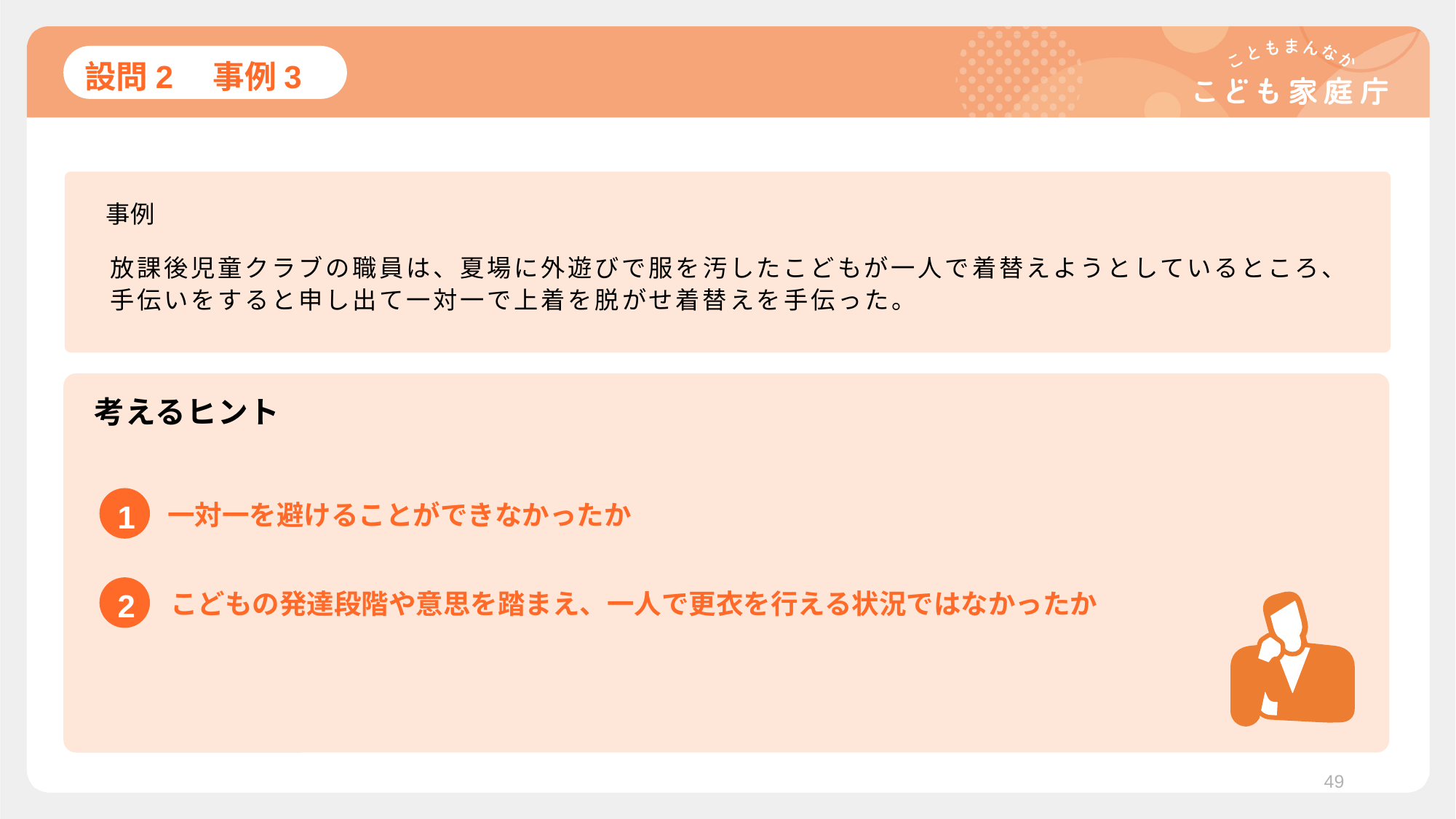

# 設問2　事例3

事例
放課後児童クラブの職員は、夏場に外遊びで服を汚したこどもが一人で着替えようとしているところ、手伝いをすると申し出て一対一で上着を脱がせ着替えを手伝った。

考えるヒント
1
一対一を避けることができなかったか
2
こどもの発達段階や意思を踏まえ、一人で更衣を行える状況ではなかったか

49